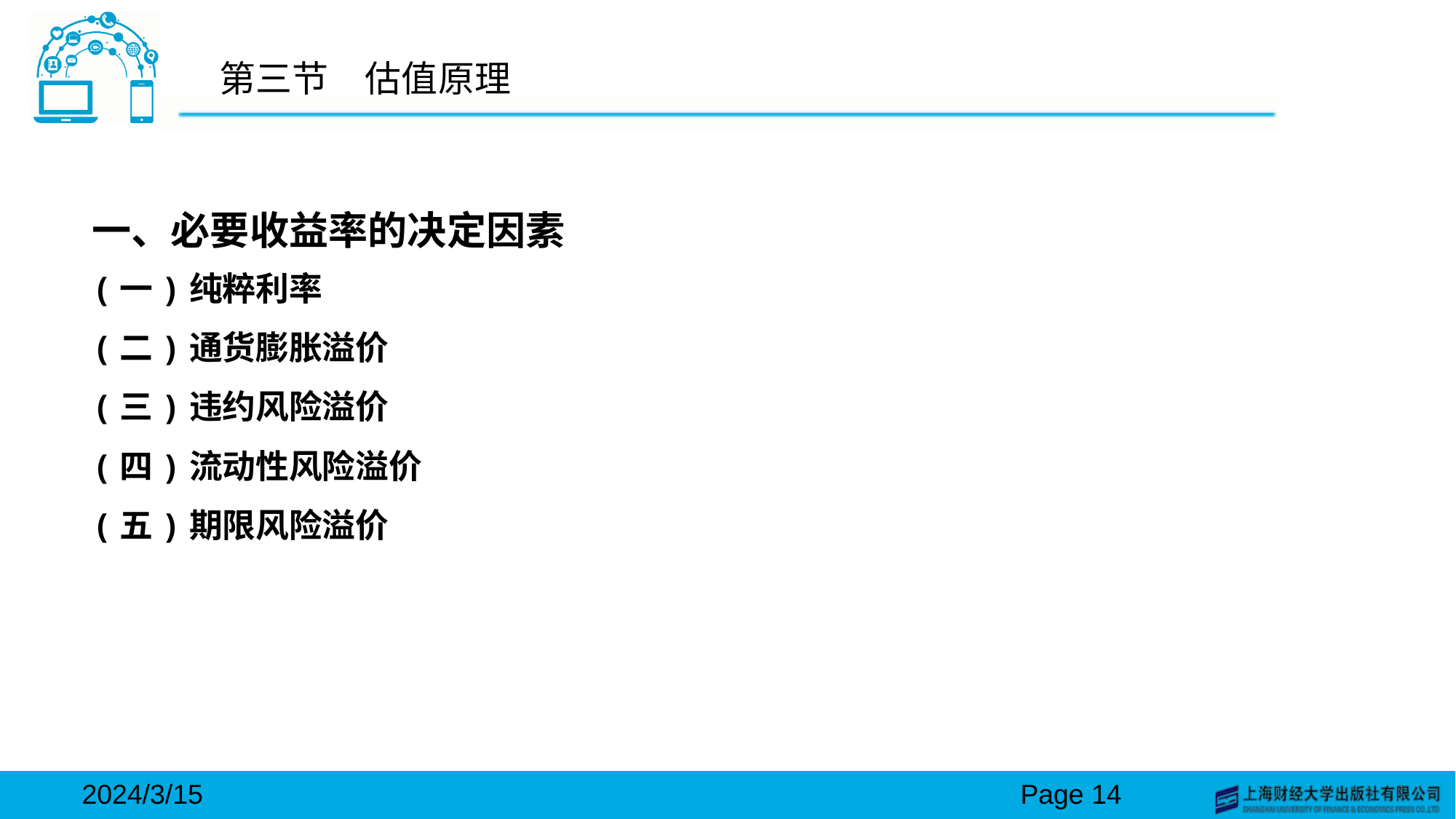

# 第三节　估值原理
一、必要收益率的决定因素
(一)纯粹利率
(二)通货膨胀溢价
(三)违约风险溢价
(四)流动性风险溢价
(五)期限风险溢价

2024/3/15
Page 14